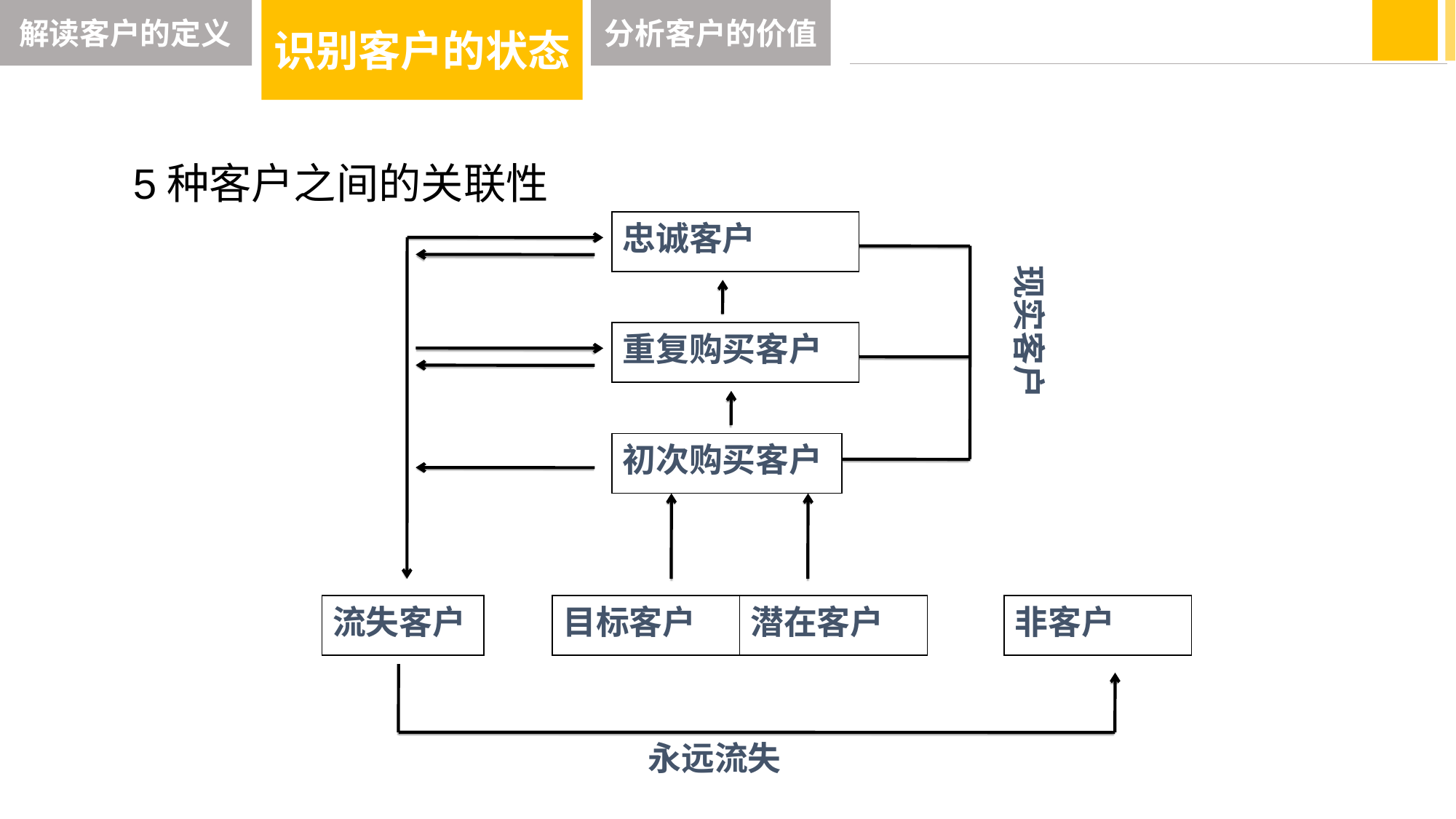

解读客户的定义
识别客户的状态
分析客户的价值

 5种客户之间的关联性
忠诚客户
现实客户
重复购买客户
初次购买客户
流失客户
目标客户
潜在客户
非客户
永远流失